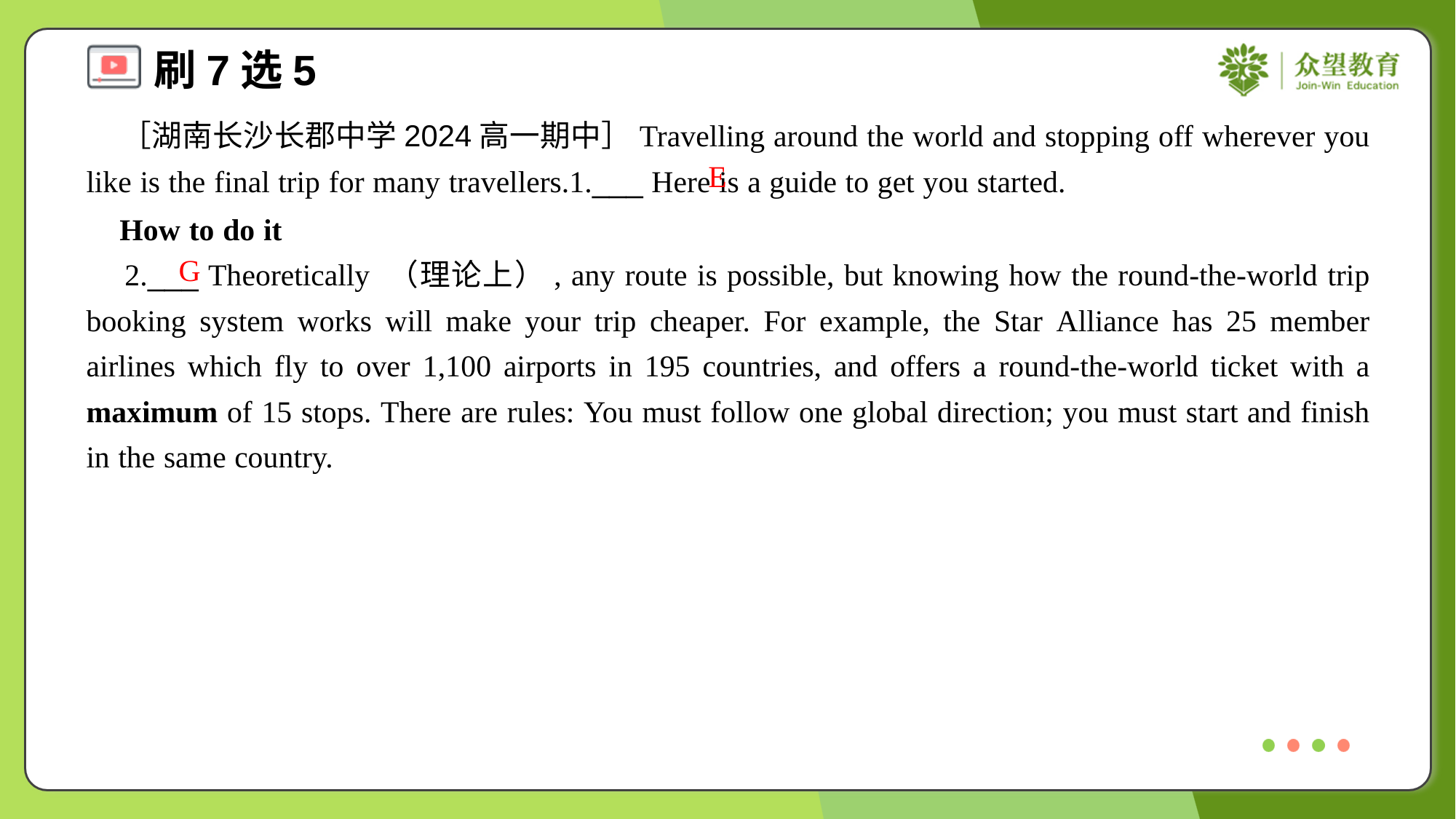

［湖南长沙长郡中学2024高一期中］Travelling around the world and stopping off wherever you like is the final trip for many travellers.1.___ Here is a guide to get you started.
E
    How to do it
    2.___ Theoretically （理论上）, any route is possible, but knowing how the round-the-world trip booking system works will make your trip cheaper. For example, the Star Alliance has 25 member airlines which fly to over 1,100 airports in 195 countries, and offers a round-the-world ticket with a maximum of 15 stops. There are rules: You must follow one global direction; you must start and finish in the same country.
G